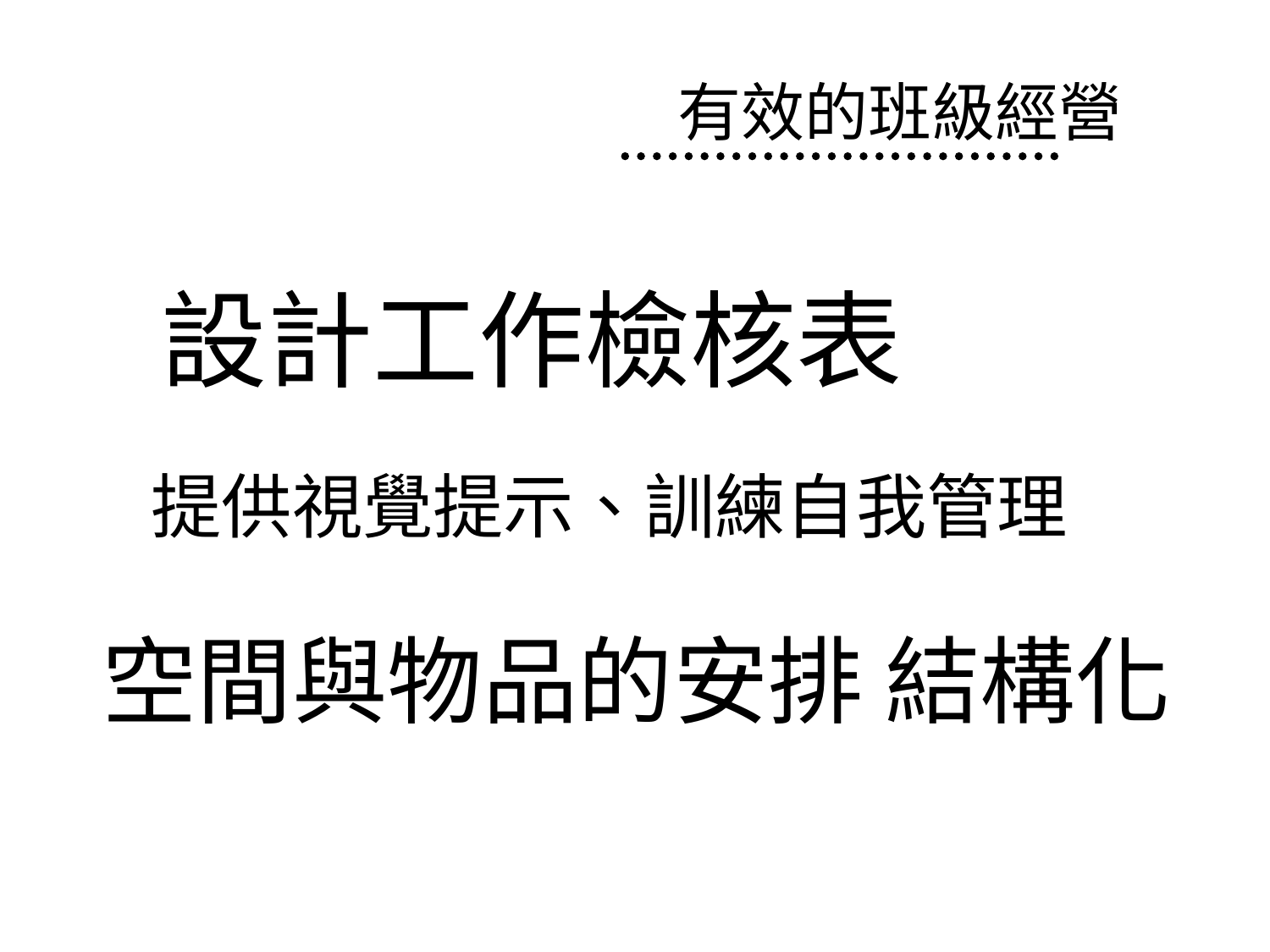

有效的班級經營

設計工作檢核表

提供視覺提示、訓練自我管理
空間與物品的安排 結構化